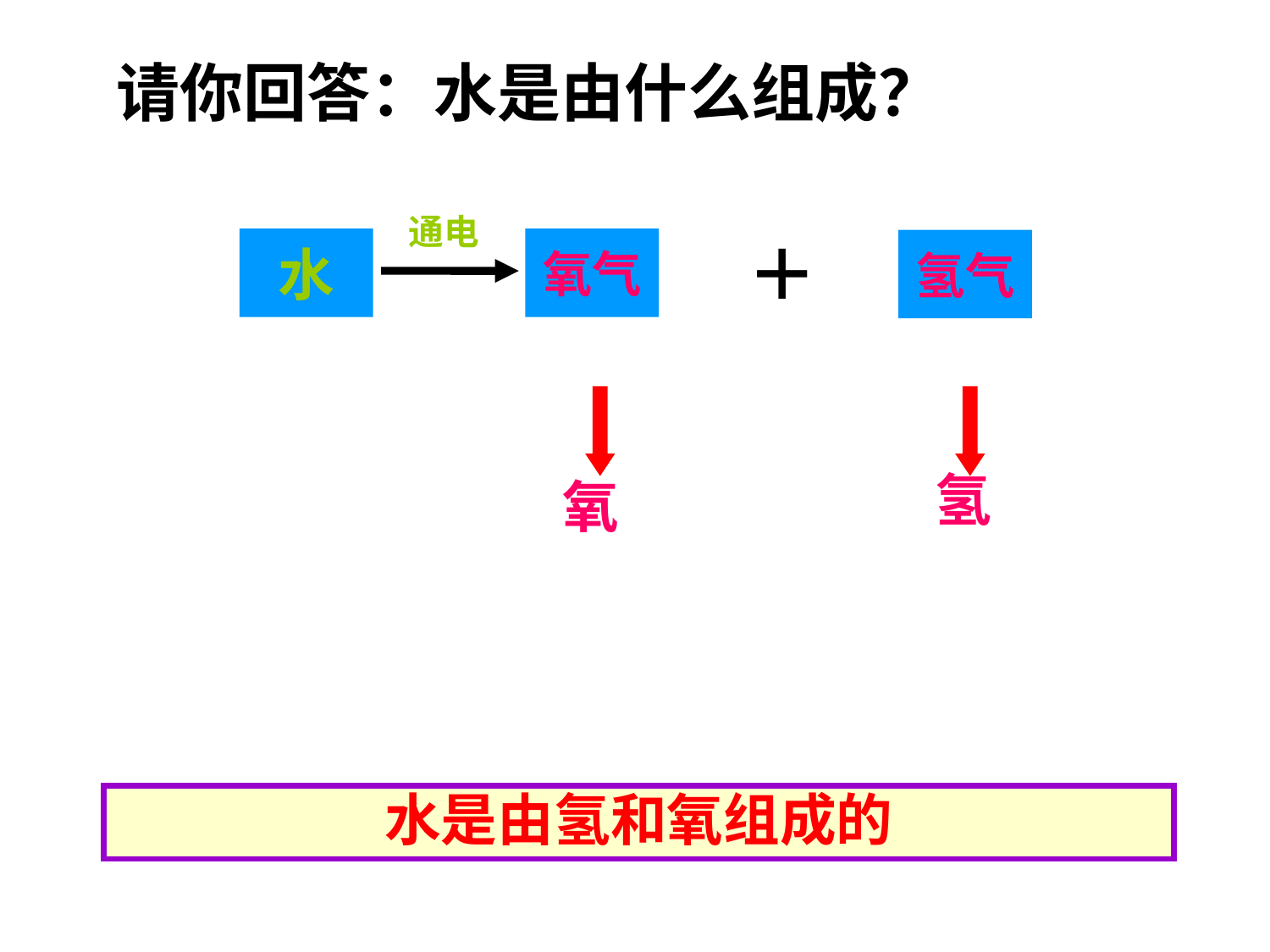

请你回答：水是由什么组成？
通电
＋

水
氧气
氢气
氧气
氢气

氢
氧
水是由氢和氧组成的